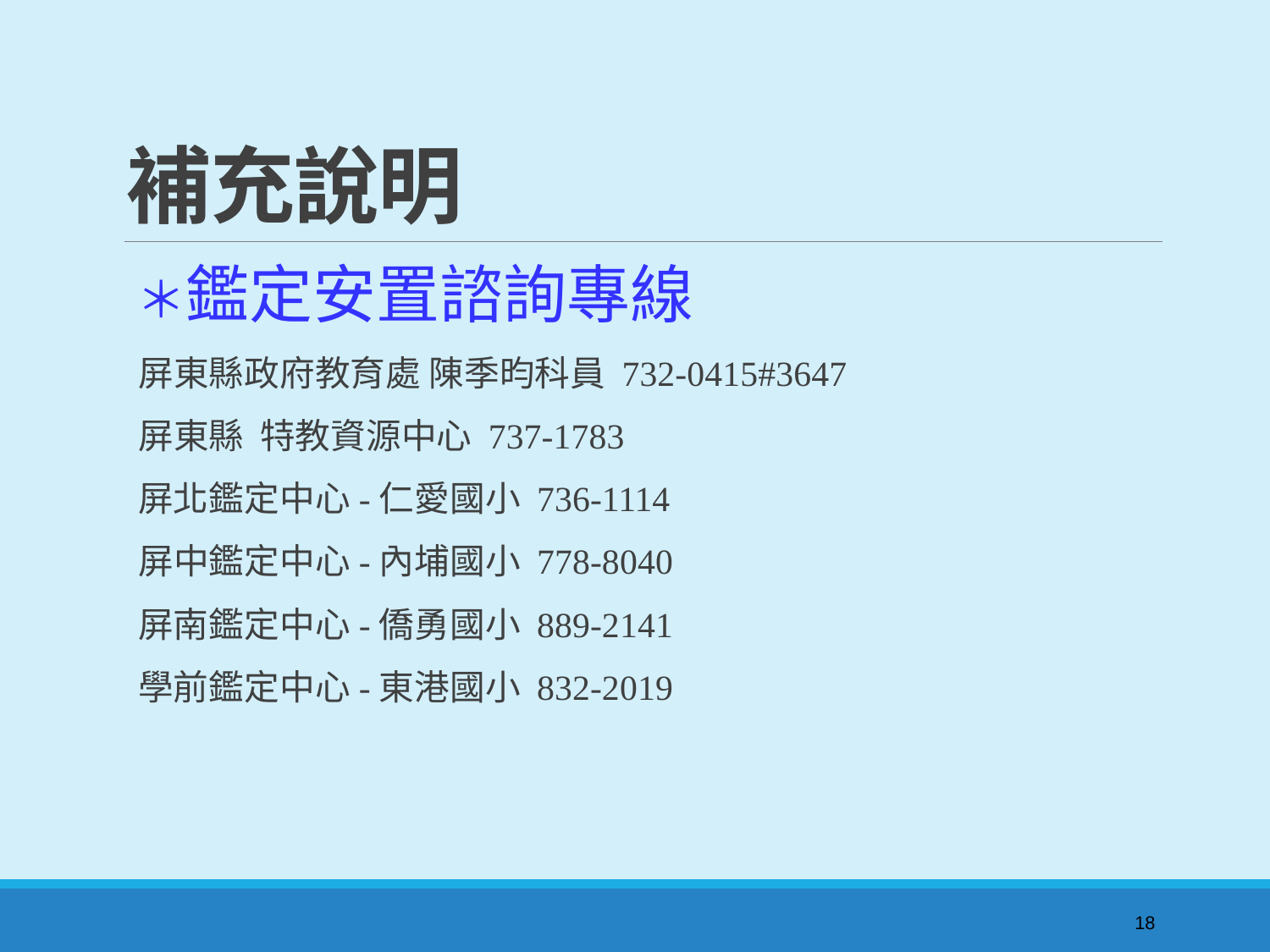

# 補充說明
 ＊鑑定安置諮詢專線
  屏東縣政府教育處 陳季昀科員 732-0415#3647
  屏東縣  特教資源中心 737-1783
  屏北鑑定中心-仁愛國小 736-1114
  屏中鑑定中心-內埔國小 778-8040
  屏南鑑定中心-僑勇國小 889-2141
  學前鑑定中心-東港國小 832-2019

18